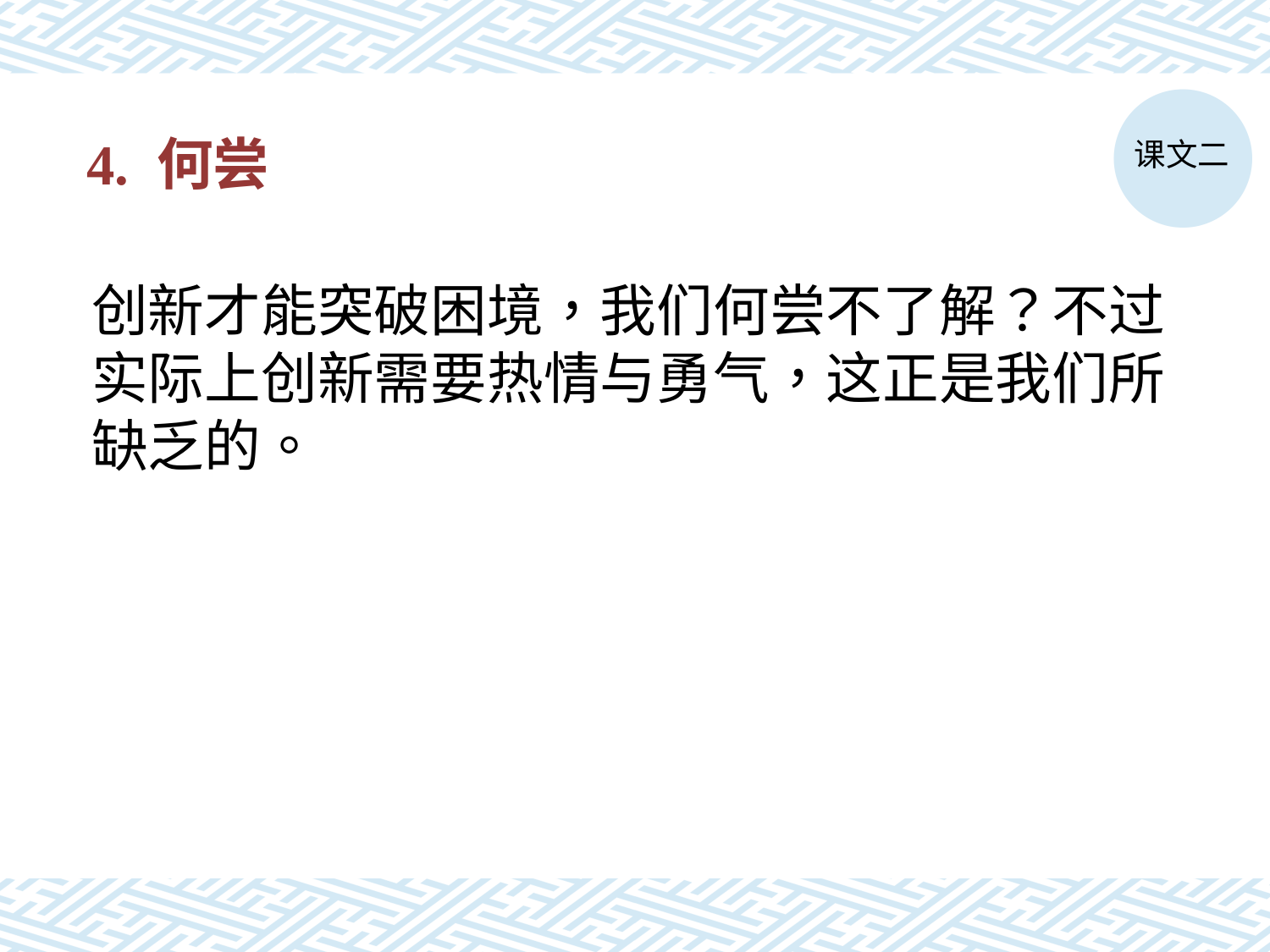

课文二
# 4. 何尝
创新才能突破困境，我们何尝不了解？不过实际上创新需要热情与勇气，这正是我们所缺乏的。